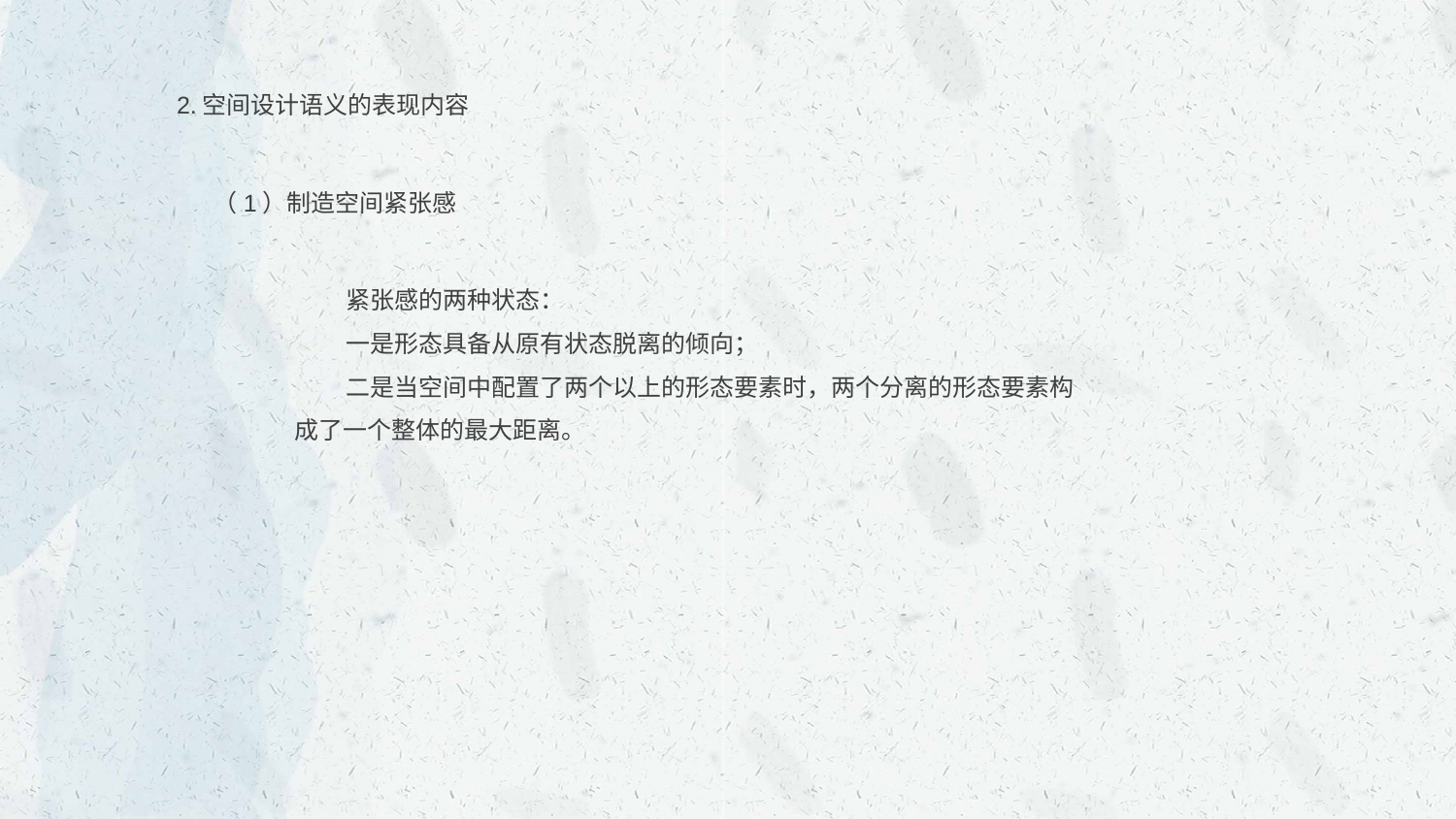

2.空间设计语义的表现内容
（1）制造空间紧张感
紧张感的两种状态：
一是形态具备从原有状态脱离的倾向；
二是当空间中配置了两个以上的形态要素时，两个分离的形态要素构成了一个整体的最大距离。